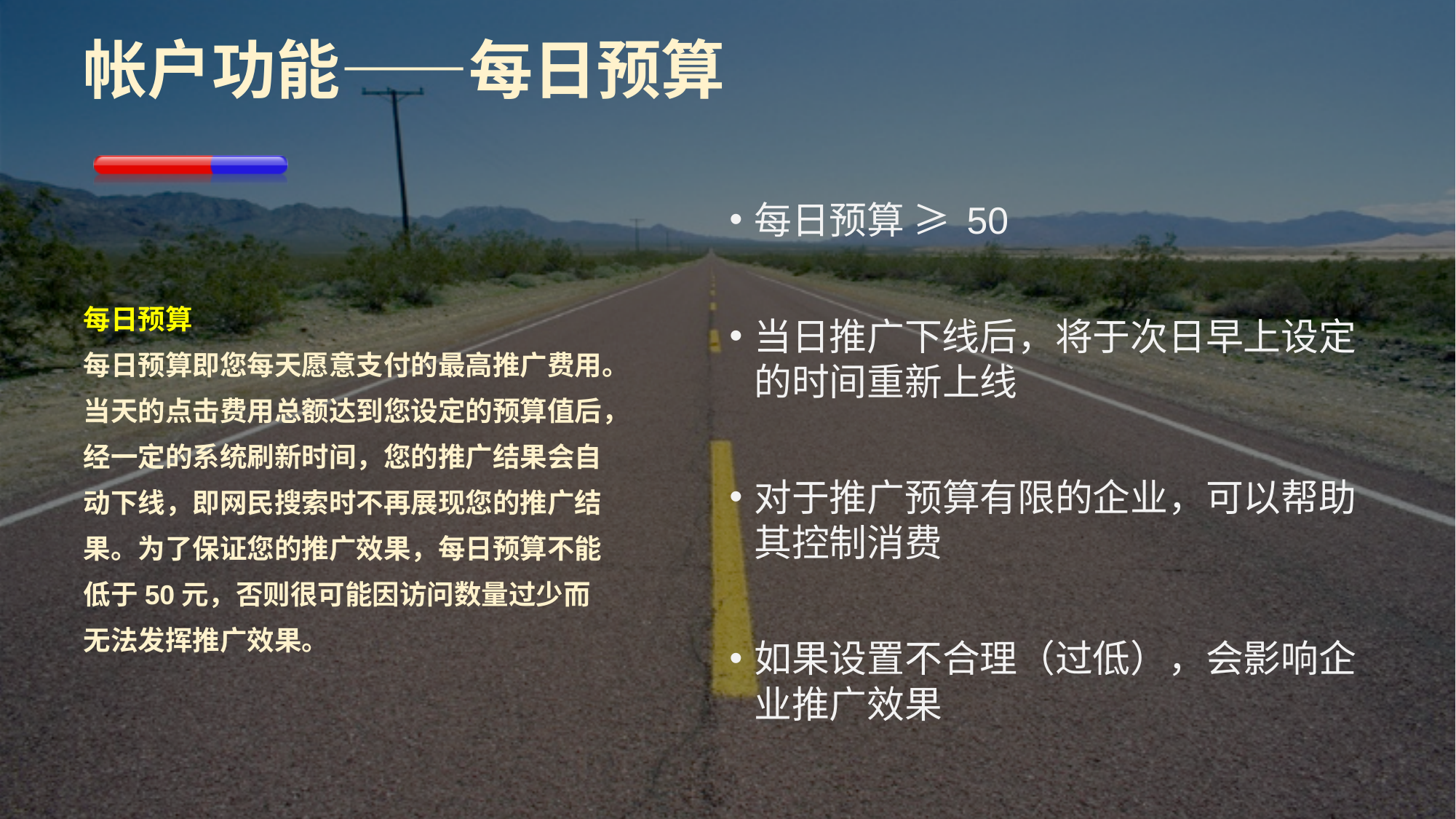

# 帐户功能——每日预算
每日预算 ≥ 50

当日推广下线后，将于次日早上设定的时间重新上线

对于推广预算有限的企业，可以帮助其控制消费

如果设置不合理（过低），会影响企业推广效果

每日预算
每日预算即您每天愿意支付的最高推广费用。当天的点击费用总额达到您设定的预算值后，经一定的系统刷新时间，您的推广结果会自动下线，即网民搜索时不再展现您的推广结果。为了保证您的推广效果，每日预算不能低于50元，否则很可能因访问数量过少而无法发挥推广效果。